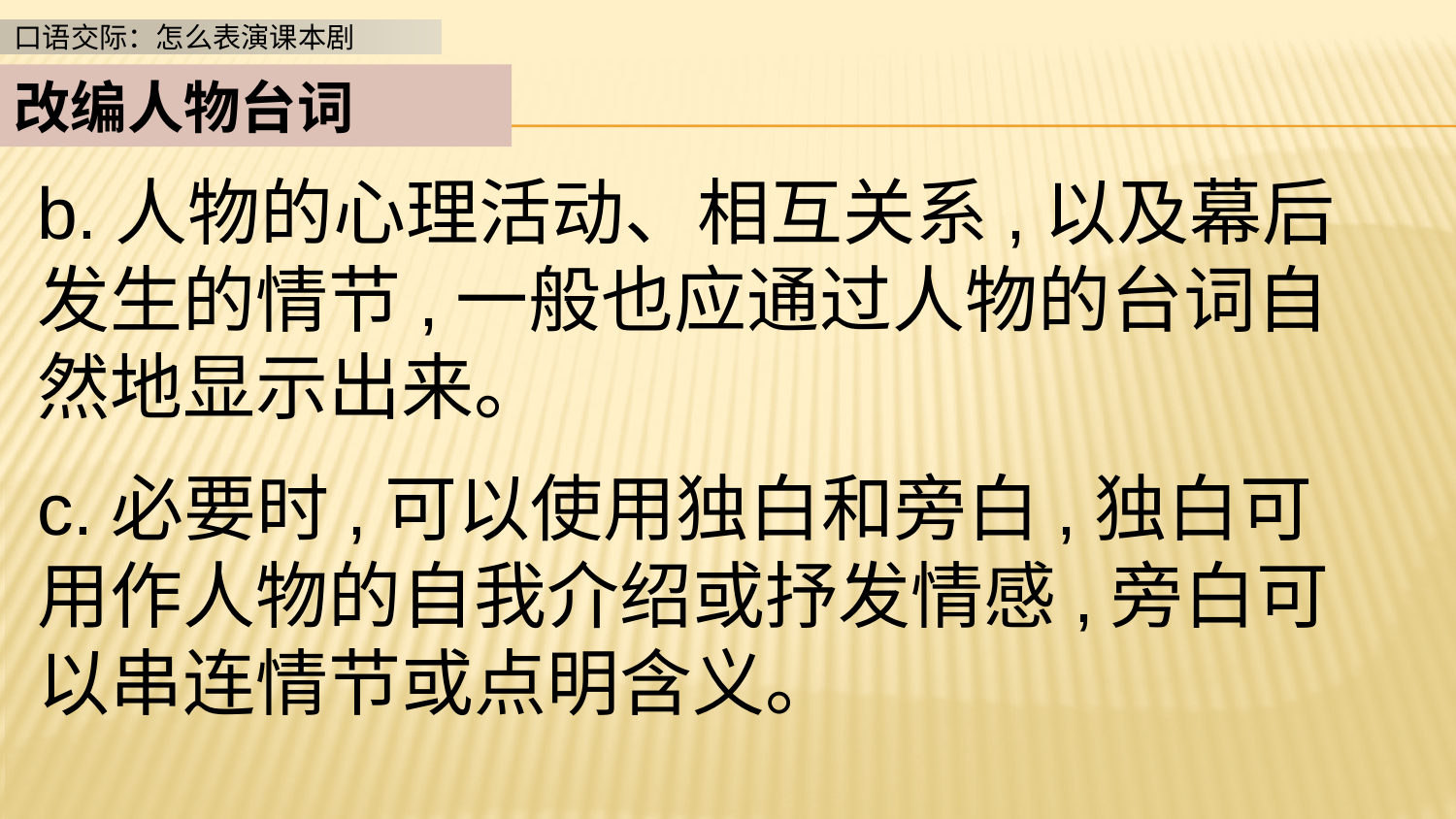

改编人物台词
b.人物的心理活动、相互关系,以及幕后发生的情节,一般也应通过人物的台词自然地显示出来。
c.必要时,可以使用独白和旁白,独白可用作人物的自我介绍或抒发情感,旁白可以串连情节或点明含义。